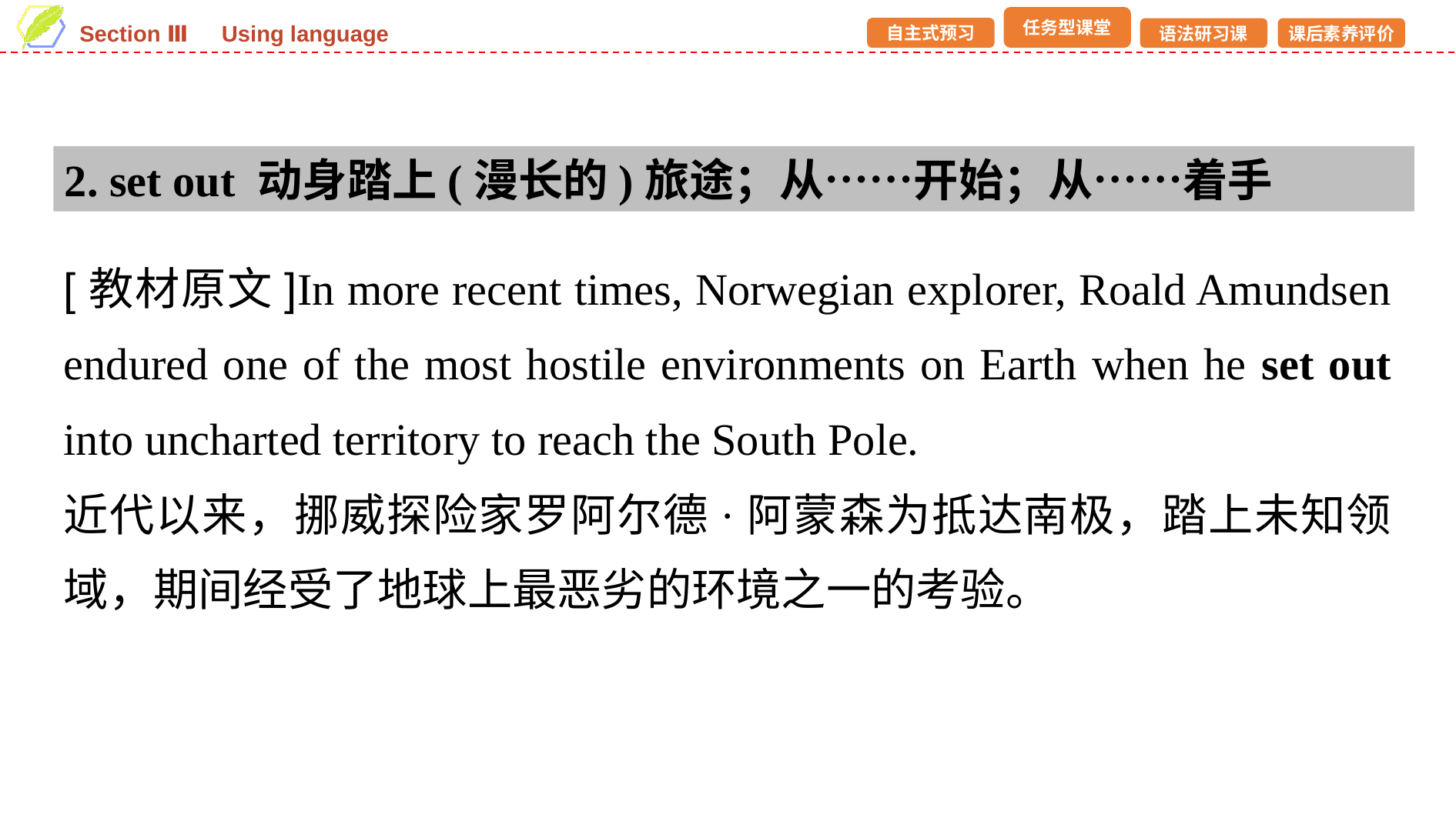

2. set out 动身踏上(漫长的)旅途；从……开始；从……着手
[教材原文]In more recent times, Norwegian explorer, Roald Amundsen endured one of the most hostile environments on Earth when he set out into uncharted territory to reach the South Pole.
近代以来，挪威探险家罗阿尔德·阿蒙森为抵达南极，踏上未知领域，期间经受了地球上最恶劣的环境之一的考验。